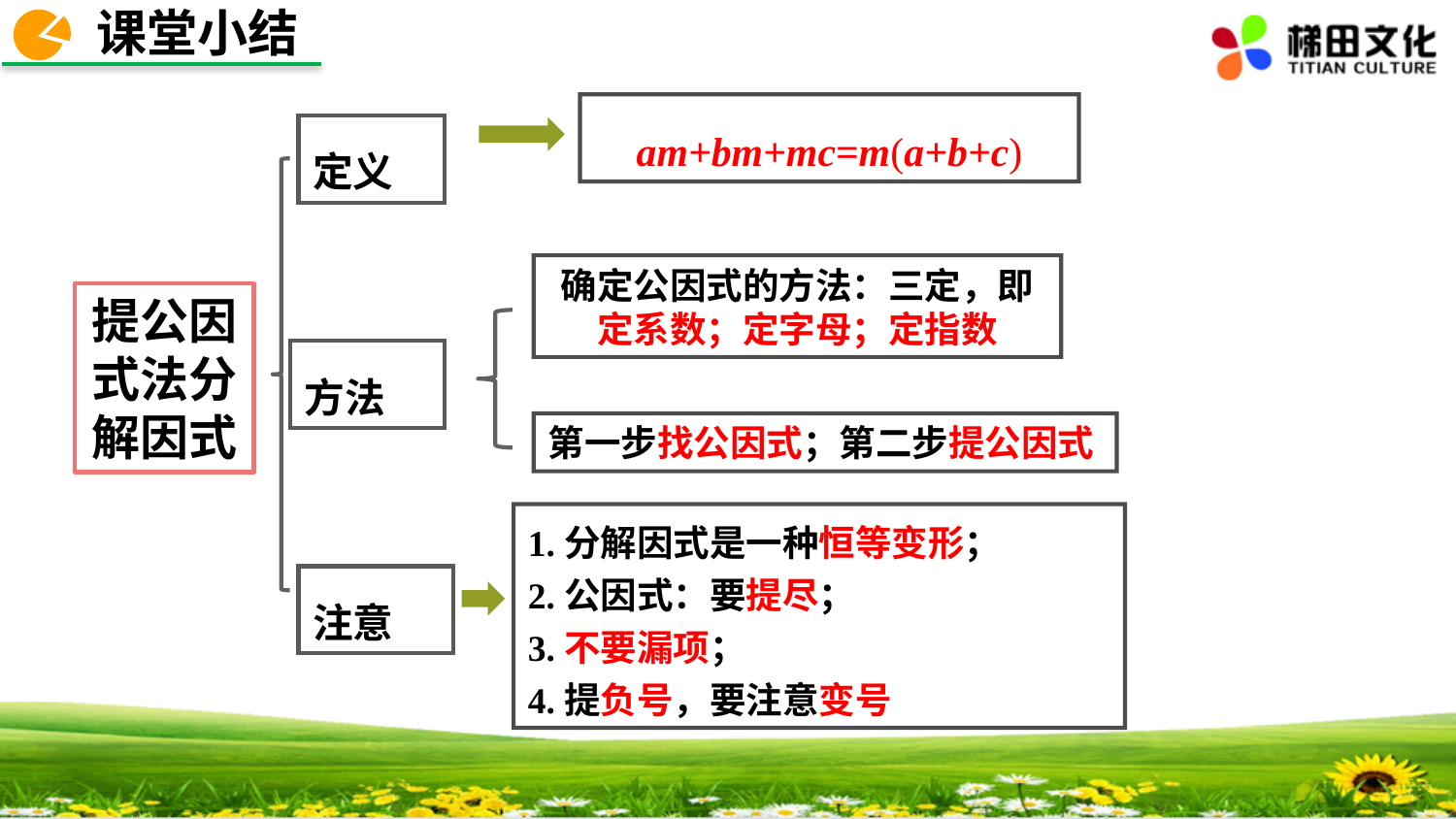

课堂小结

am+bm+mc=m(a+b+c)
定义

确定公因式的方法：三定，即定系数；定字母；定指数
提公因式法分解因式

方法
第一步找公因式；第二步提公因式
1.分解因式是一种恒等变形；
2.公因式：要提尽；
3.不要漏项；
4.提负号，要注意变号
注意